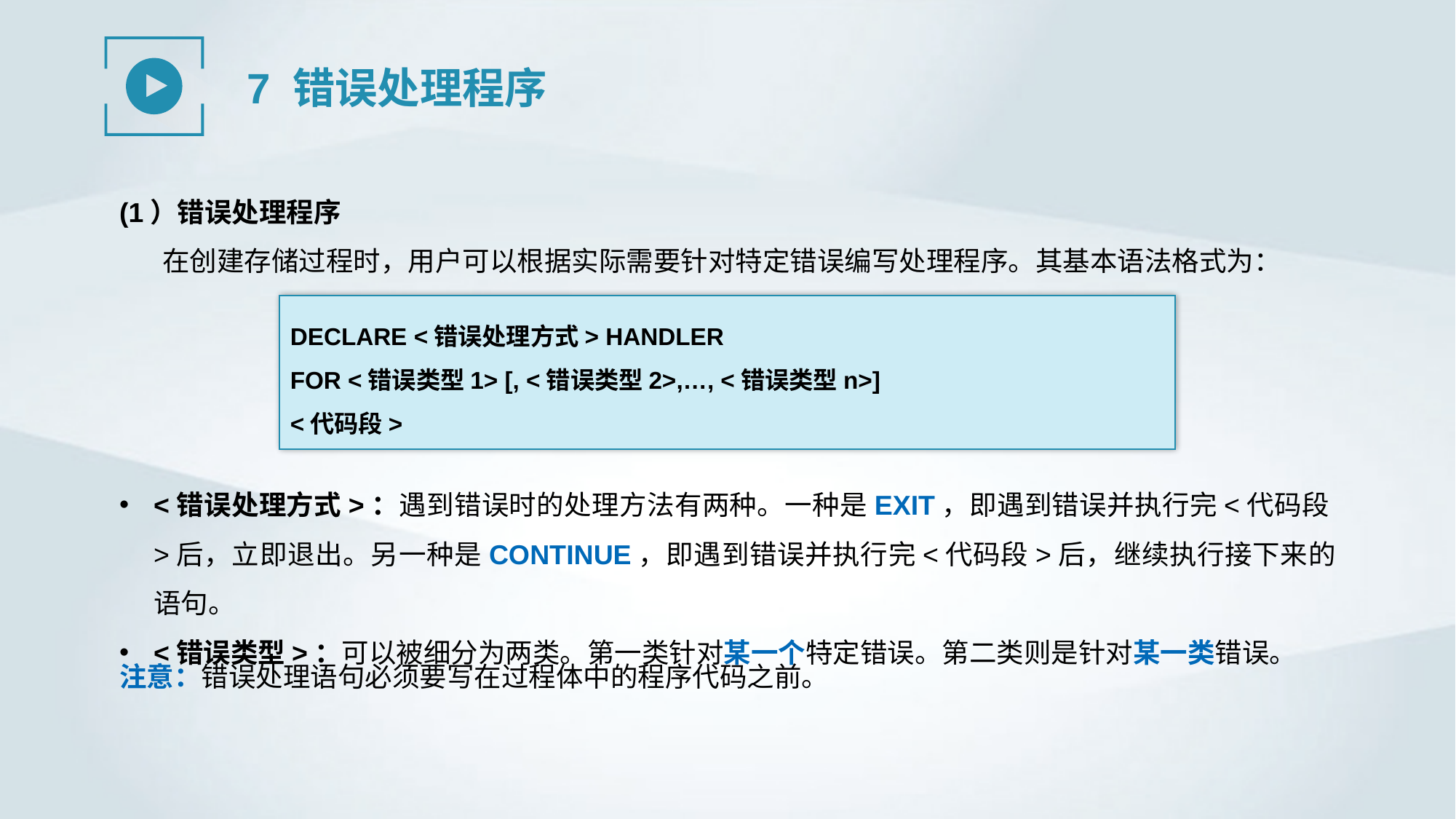

7 错误处理程序
(1）错误处理程序
在创建存储过程时，用户可以根据实际需要针对特定错误编写处理程序。其基本语法格式为：
DECLARE <错误处理方式> HANDLER
FOR <错误类型1> [, <错误类型2>,…, <错误类型n>]
<代码段>
<错误处理方式>：遇到错误时的处理方法有两种。一种是EXIT，即遇到错误并执行完<代码段>后，立即退出。另一种是CONTINUE，即遇到错误并执行完<代码段>后，继续执行接下来的语句。
<错误类型>：可以被细分为两类。第一类针对某一个特定错误。第二类则是针对某一类错误。
注意：错误处理语句必须要写在过程体中的程序代码之前。